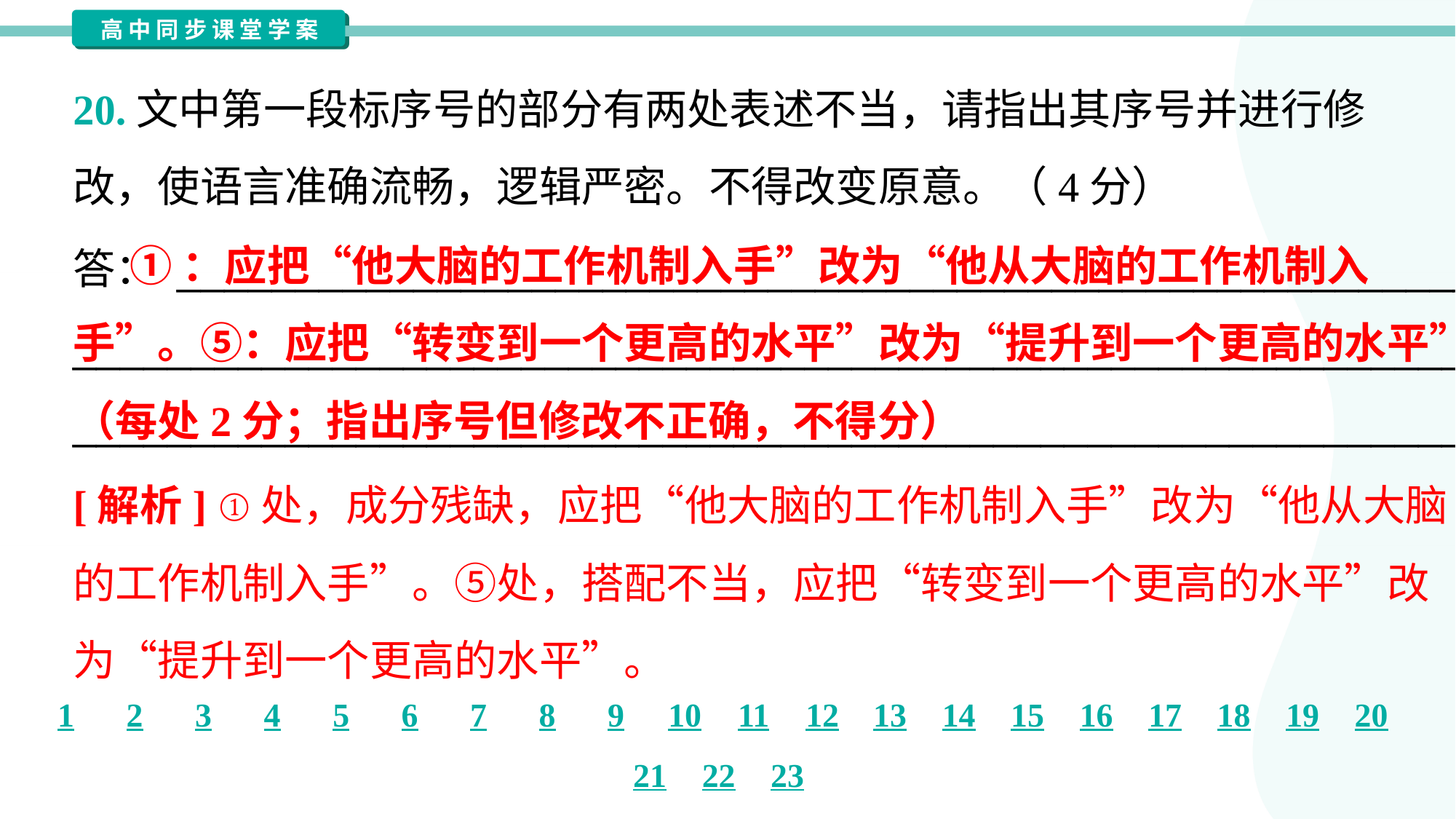

20.文中第一段标序号的部分有两处表述不当，请指出其序号并进行修
改，使语言准确流畅，逻辑严密。不得改变原意。（4分）
      ①：应把“他大脑的工作机制入手”改为“他从大脑的工作机制入
手”。⑤：应把“转变到一个更高的水平”改为“提升到一个更高的水平”。
（每处2分；指出序号但修改不正确，不得分）
答： ________________________________________________________
_____________________________________________________________
_____________________________________________________________
[解析] ①处，成分残缺，应把“他大脑的工作机制入手”改为“他从大脑
的工作机制入手”。⑤处，搭配不当，应把“转变到一个更高的水平”改
为“提升到一个更高的水平”。